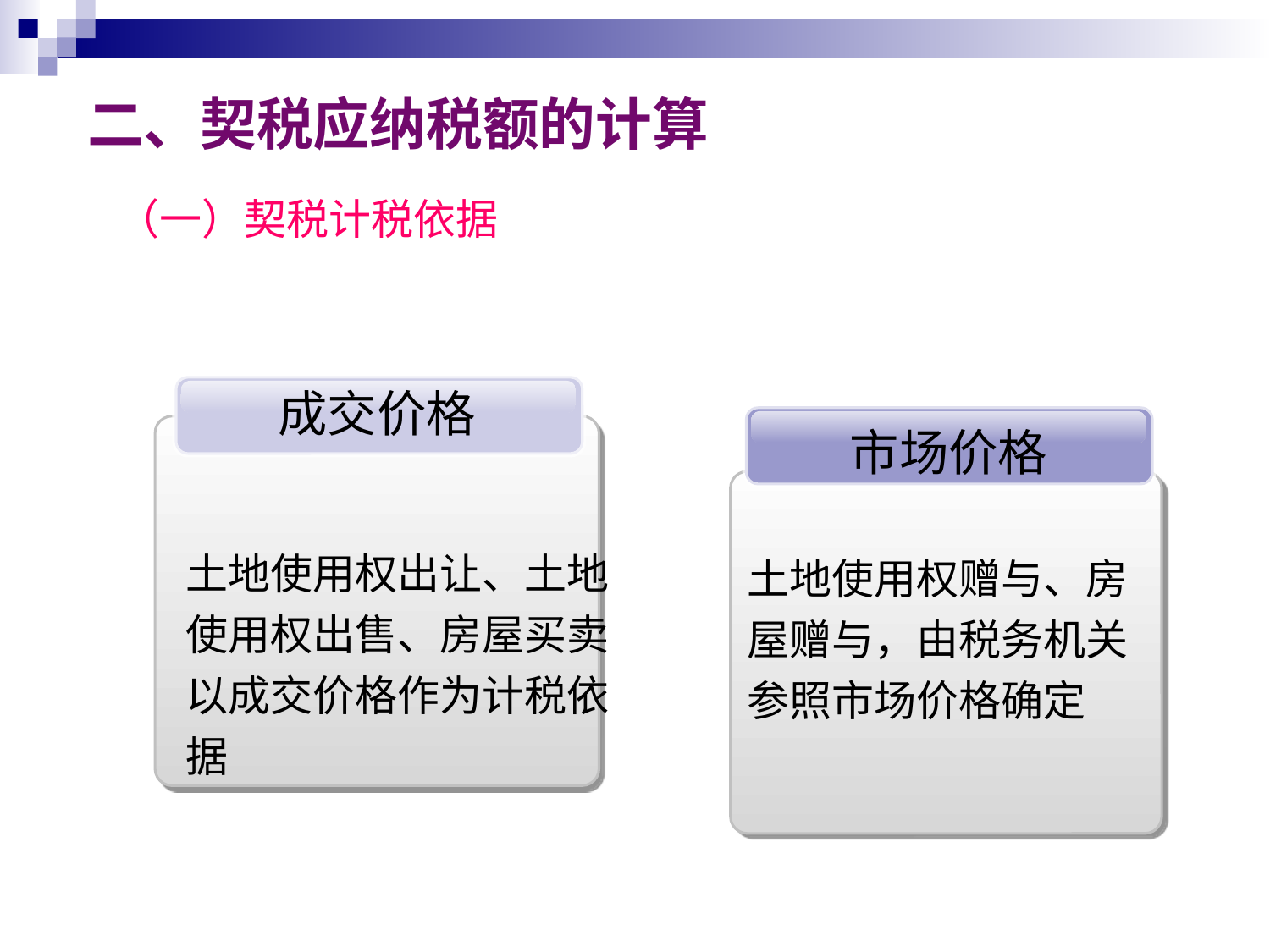

# 二、契税应纳税额的计算
（一）契税计税依据

成交价格

市场价格

土地使用权出让、土地使用权出售、房屋买卖以成交价格作为计税依据

土地使用权赠与、房屋赠与，由税务机关参照市场价格确定